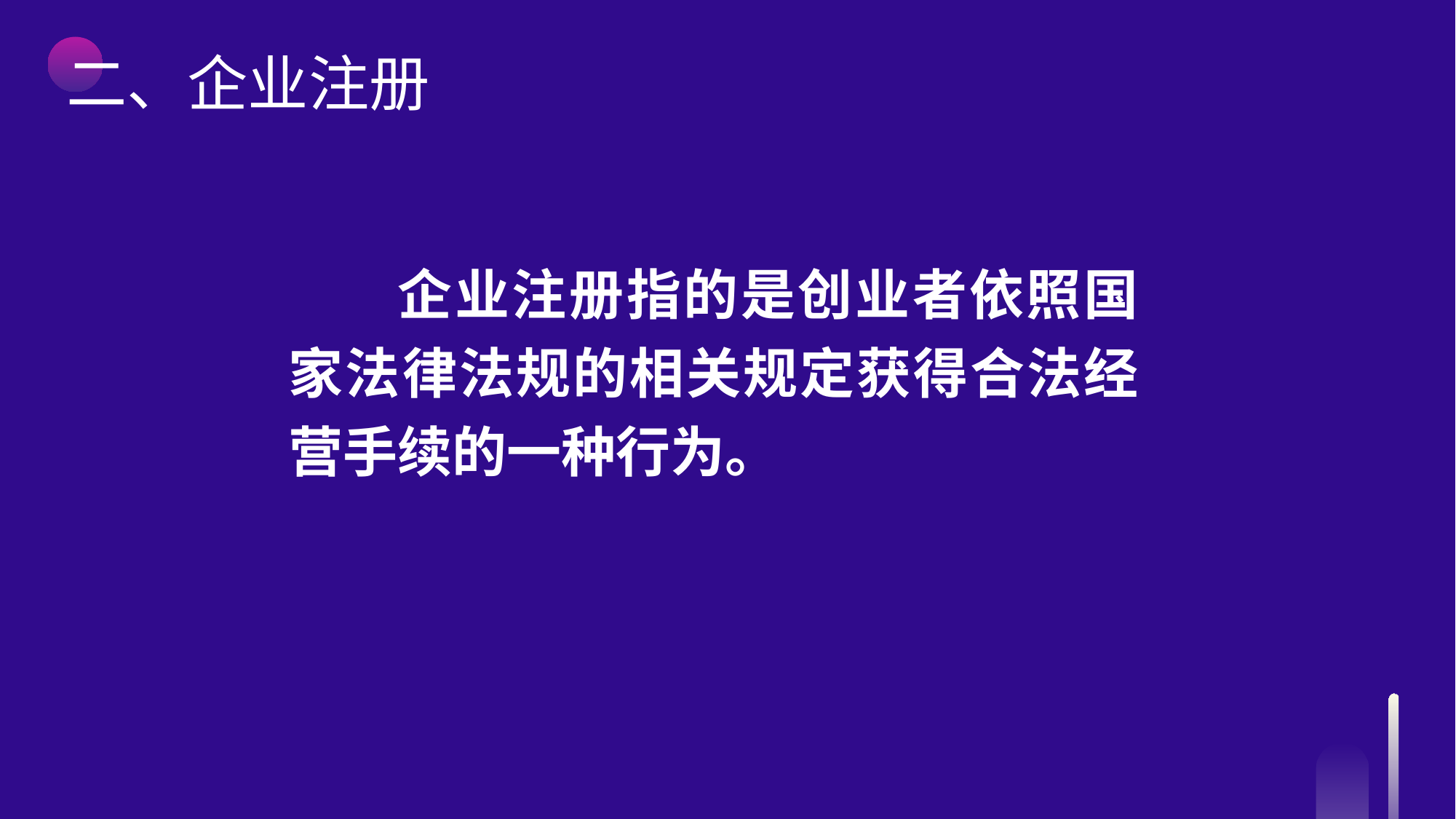

二、企业注册
企业注册指的是创业者依照国家法律法规的相关规定获得合法经营手续的一种行为。